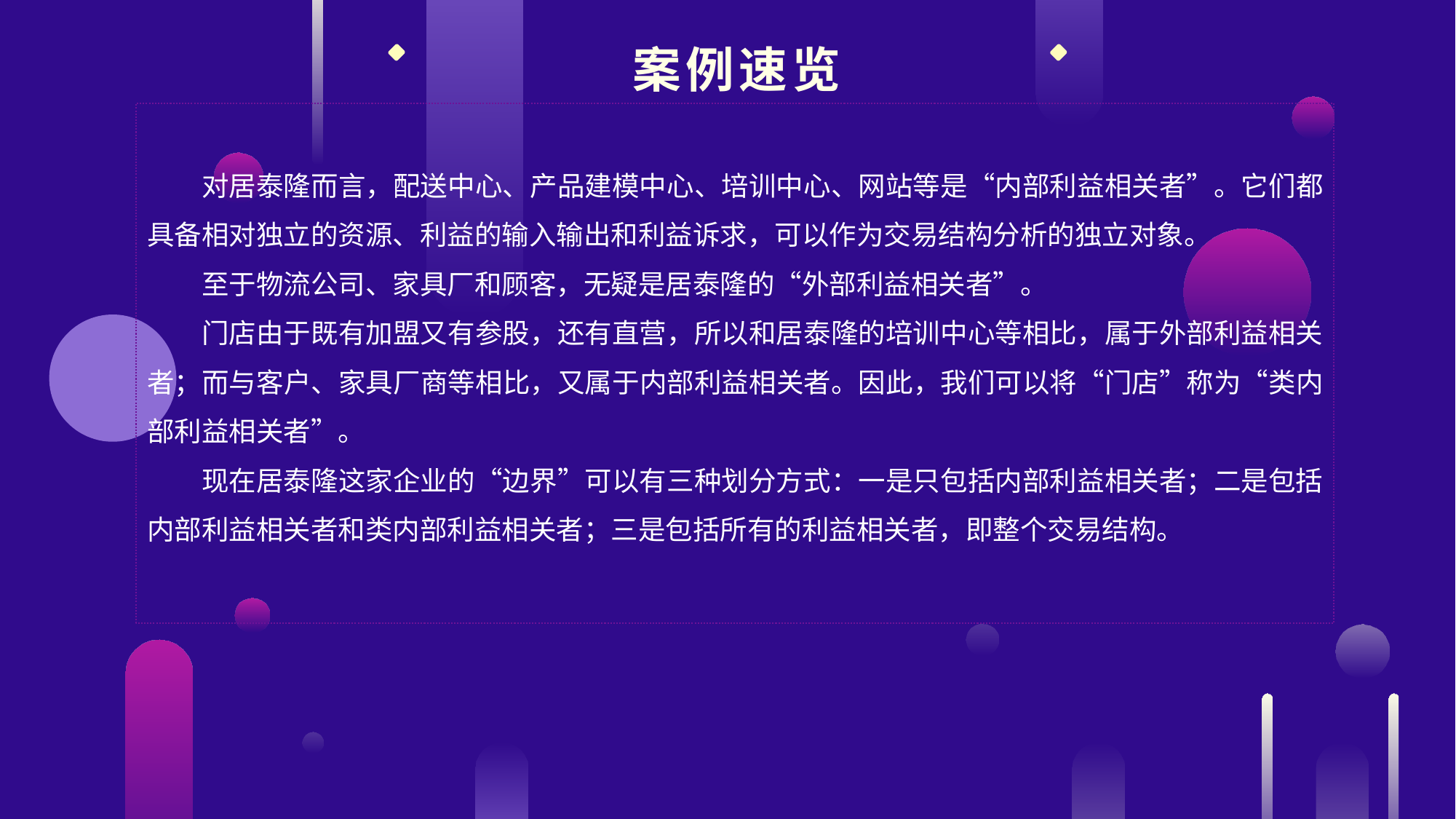

案例速览

对居泰隆而言，配送中心、产品建模中心、培训中心、网站等是“内部利益相关者”。它们都具备相对独立的资源、利益的输入输出和利益诉求，可以作为交易结构分析的独立对象。
至于物流公司、家具厂和顾客，无疑是居泰隆的“外部利益相关者”。
门店由于既有加盟又有参股，还有直营，所以和居泰隆的培训中心等相比，属于外部利益相关者；而与客户、家具厂商等相比，又属于内部利益相关者。因此，我们可以将“门店”称为“类内部利益相关者”。
现在居泰隆这家企业的“边界”可以有三种划分方式：一是只包括内部利益相关者；二是包括内部利益相关者和类内部利益相关者；三是包括所有的利益相关者，即整个交易结构。